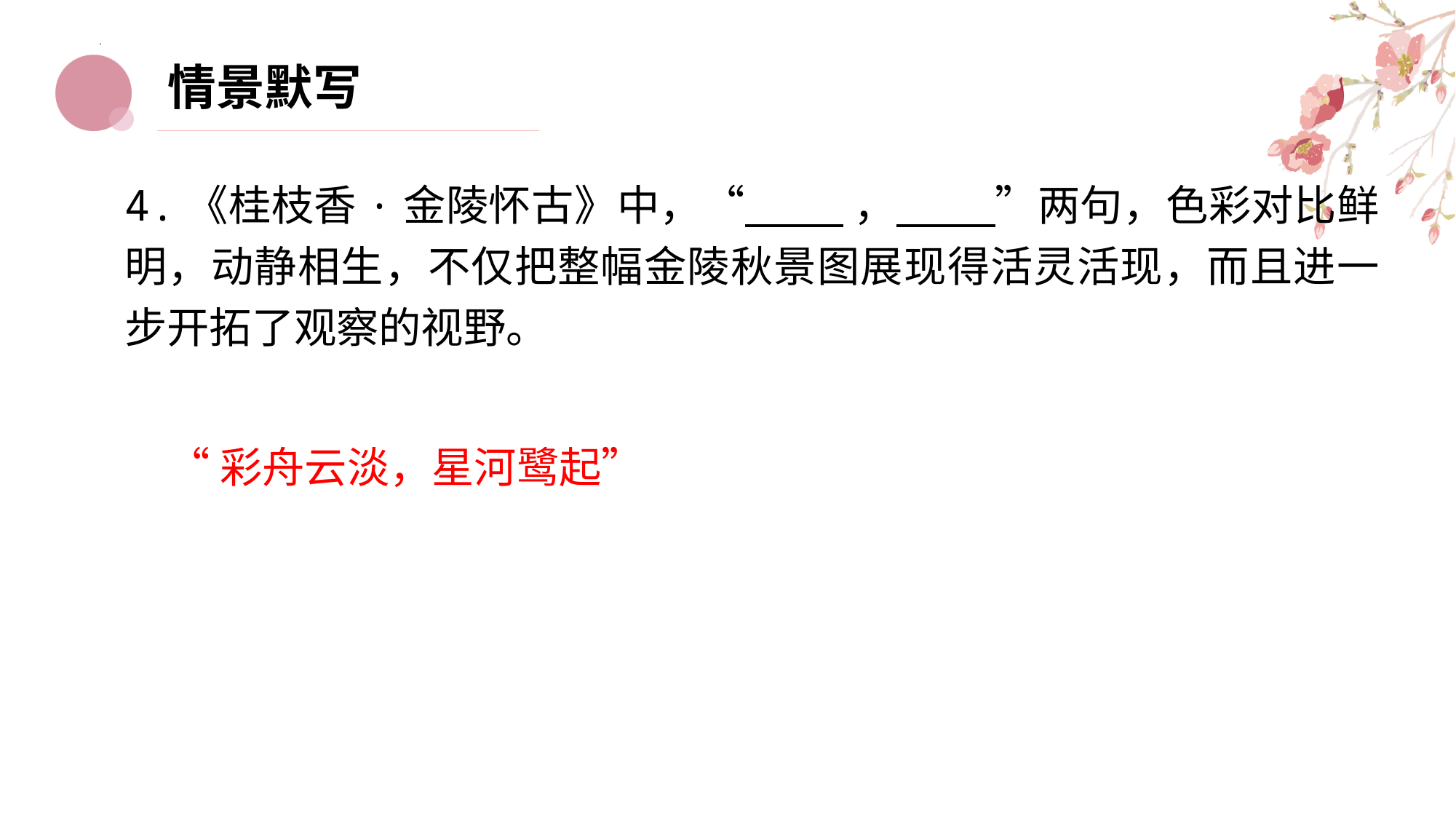

情景默写
4.《桂枝香·金陵怀古》中，“           ，          ”两句，色彩对比鲜明，动静相生，不仅把整幅金陵秋景图展现得活灵活现，而且进一步开拓了观察的视野。
“彩舟云淡，星河鹭起”